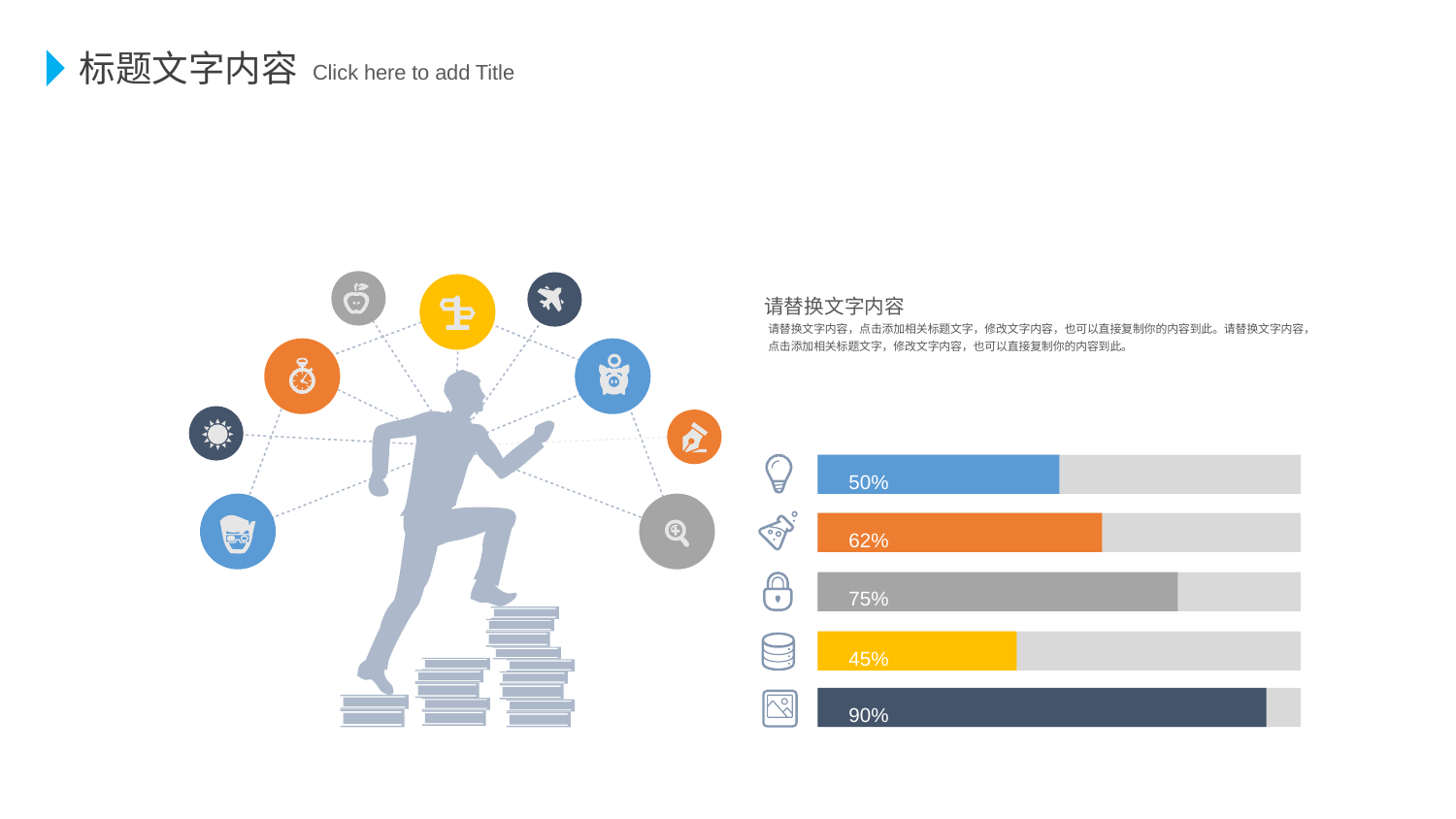

标题文字内容
  Click here to add Title

请替换文字内容
请替换文字内容，点击添加相关标题文字，修改文字内容，也可以直接复制你的内容到此。请替换文字内容，点击添加相关标题文字，修改文字内容，也可以直接复制你的内容到此。

50%

62%

75%

45%

90%